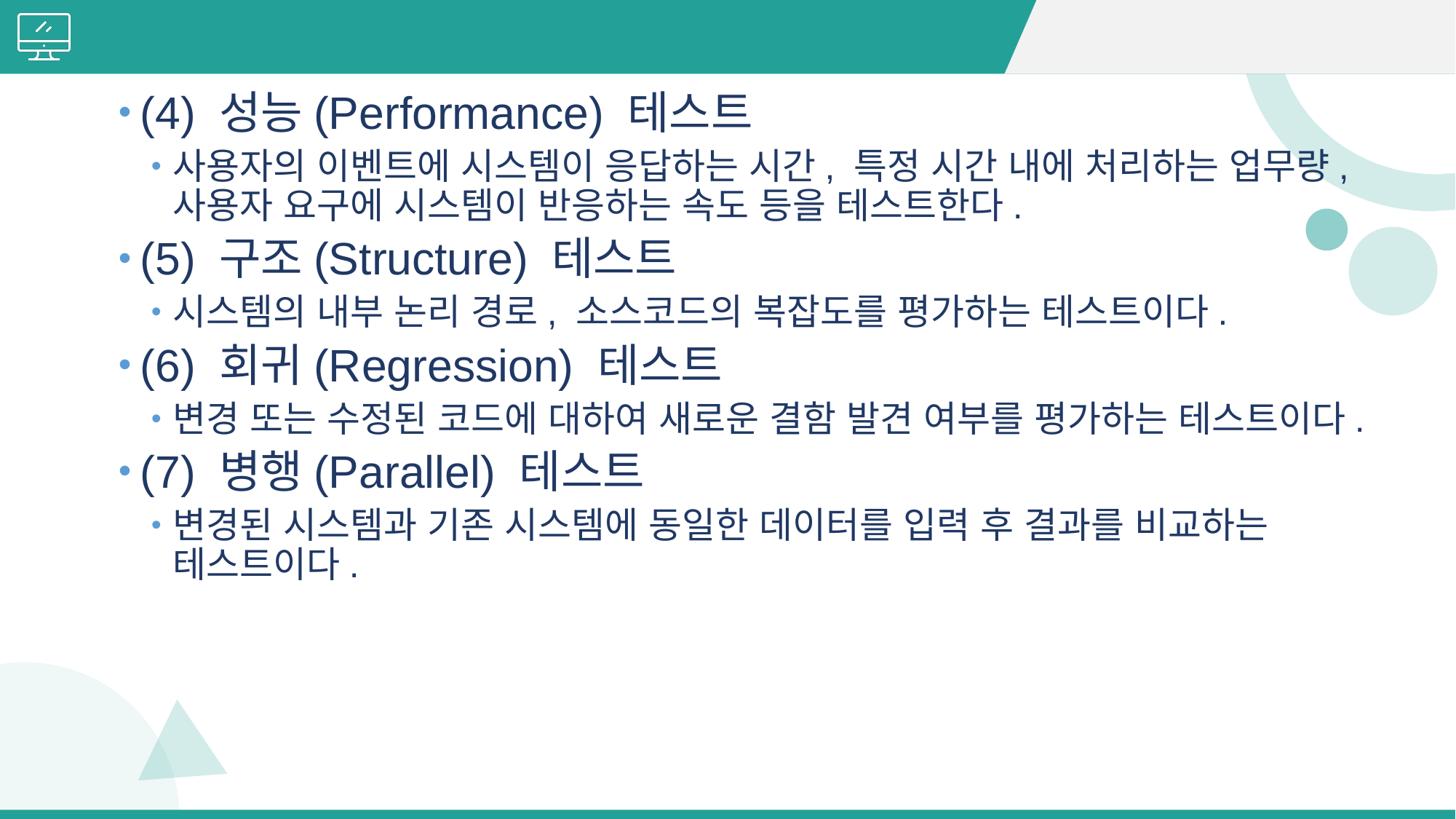

#
(4) 성능(Performance) 테스트
사용자의 이벤트에 시스템이 응답하는 시간, 특정 시간 내에 처리하는 업무량, 사용자 요구에 시스템이 반응하는 속도 등을 테스트한다.
(5) 구조(Structure) 테스트
시스템의 내부 논리 경로, 소스코드의 복잡도를 평가하는 테스트이다.
(6) 회귀(Regression) 테스트
변경 또는 수정된 코드에 대하여 새로운 결함 발견 여부를 평가하는 테스트이다.
(7) 병행(Parallel) 테스트
변경된 시스템과 기존 시스템에 동일한 데이터를 입력 후 결과를 비교하는 테스트이다.